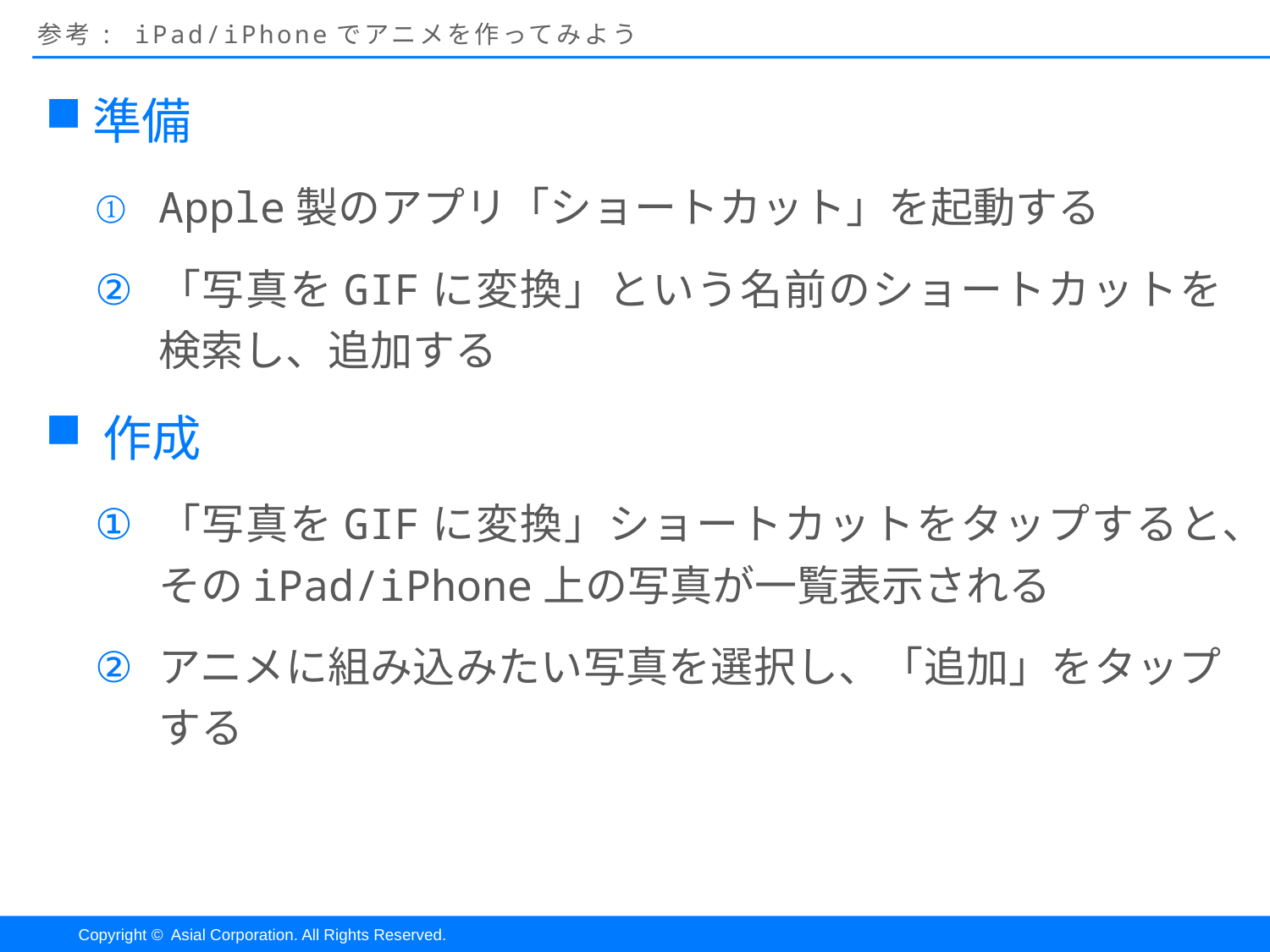

# 参考: iPad/iPhoneでアニメを作ってみよう

準備
Apple製のアプリ「ショートカット」を起動する
「写真をGIFに変換」という名前のショートカットを検索し、追加する
作成
「写真をGIFに変換」ショートカットをタップすると、そのiPad/iPhone上の写真が一覧表示される
アニメに組み込みたい写真を選択し、「追加」をタップする